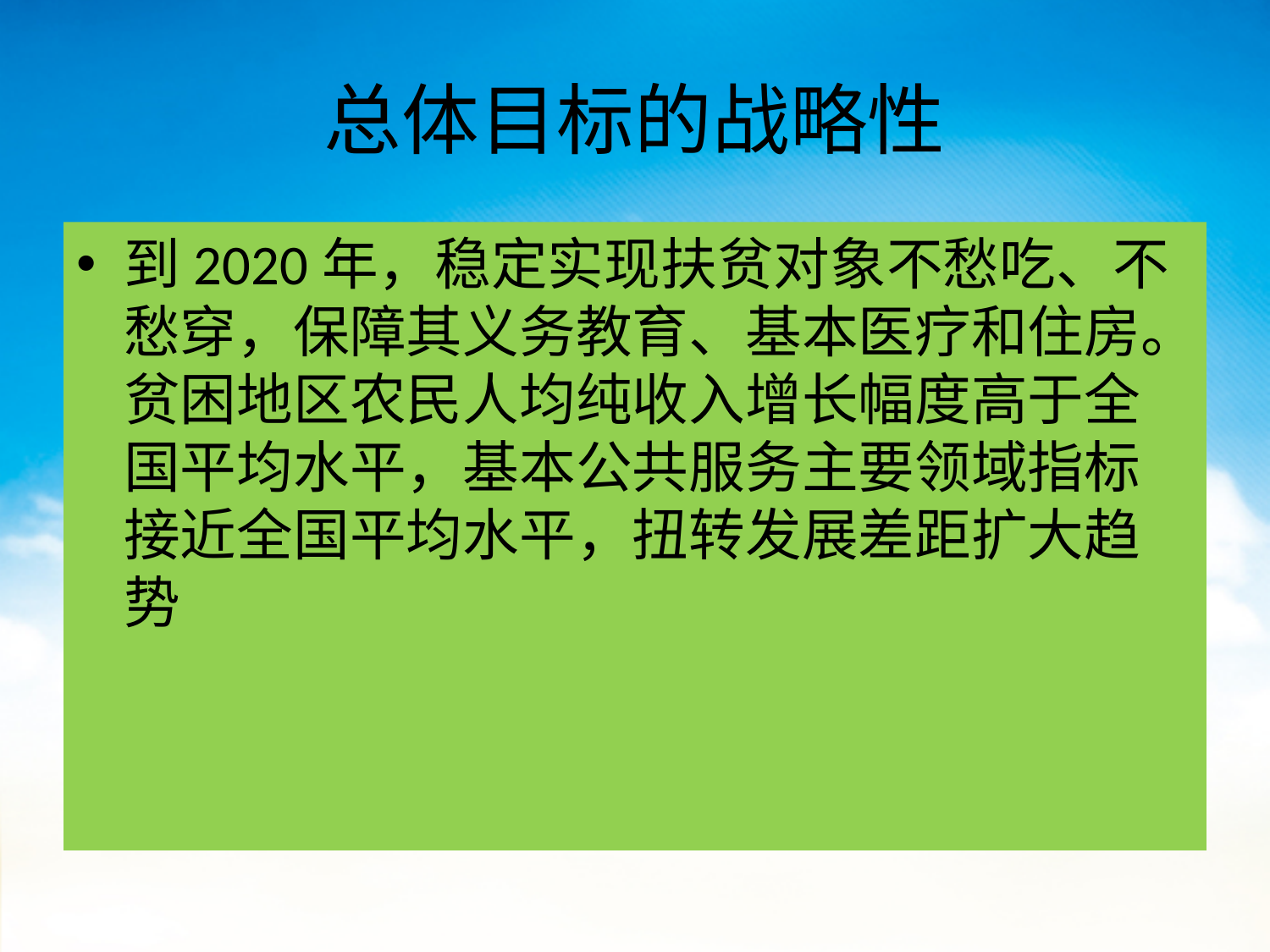

# 总体目标的战略性
到2020年，稳定实现扶贫对象不愁吃、不愁穿，保障其义务教育、基本医疗和住房。贫困地区农民人均纯收入增长幅度高于全国平均水平，基本公共服务主要领域指标接近全国平均水平，扭转发展差距扩大趋势